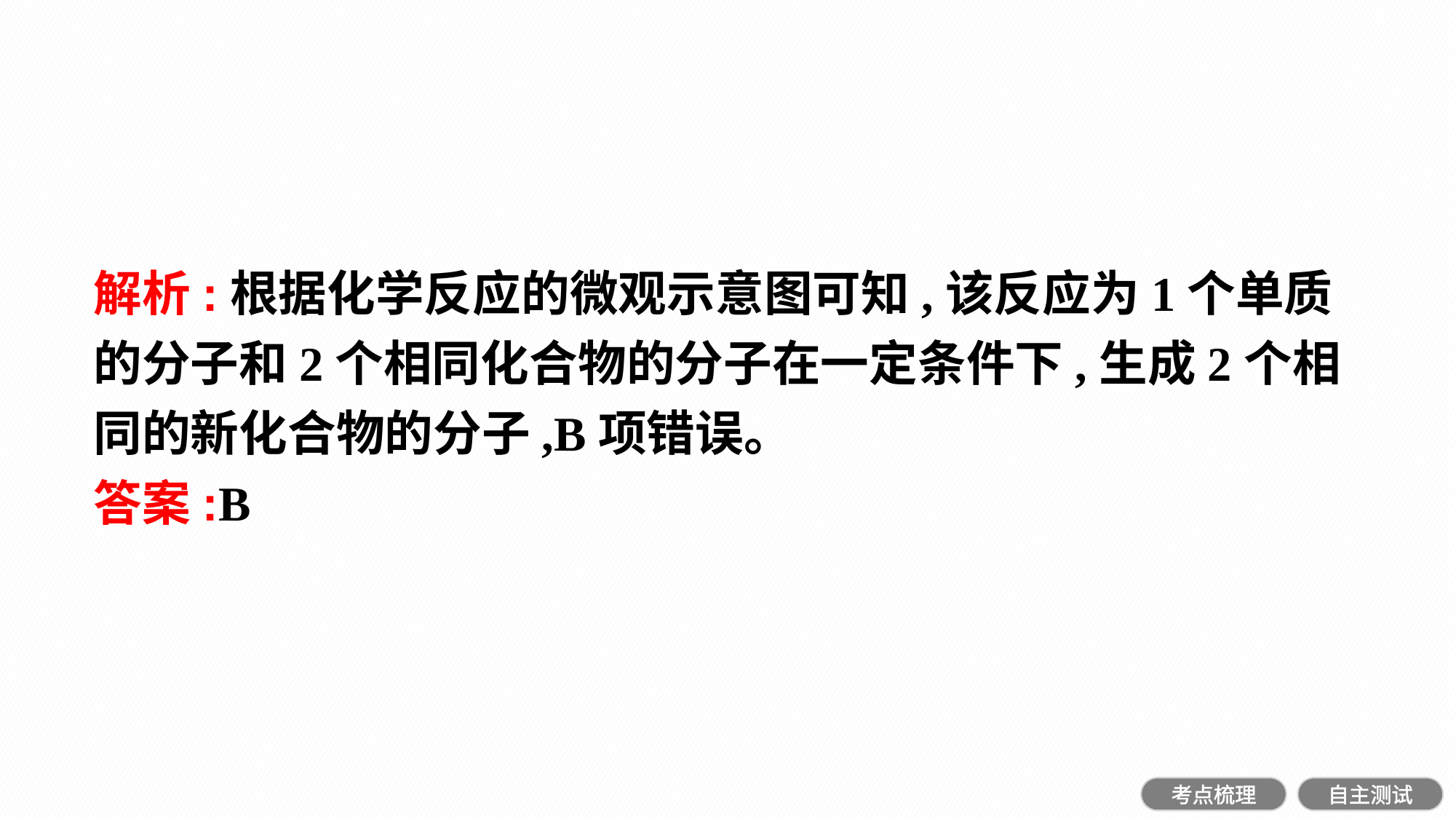

解析:根据化学反应的微观示意图可知,该反应为1个单质的分子和2个相同化合物的分子在一定条件下,生成2个相同的新化合物的分子,B项错误。
答案:B